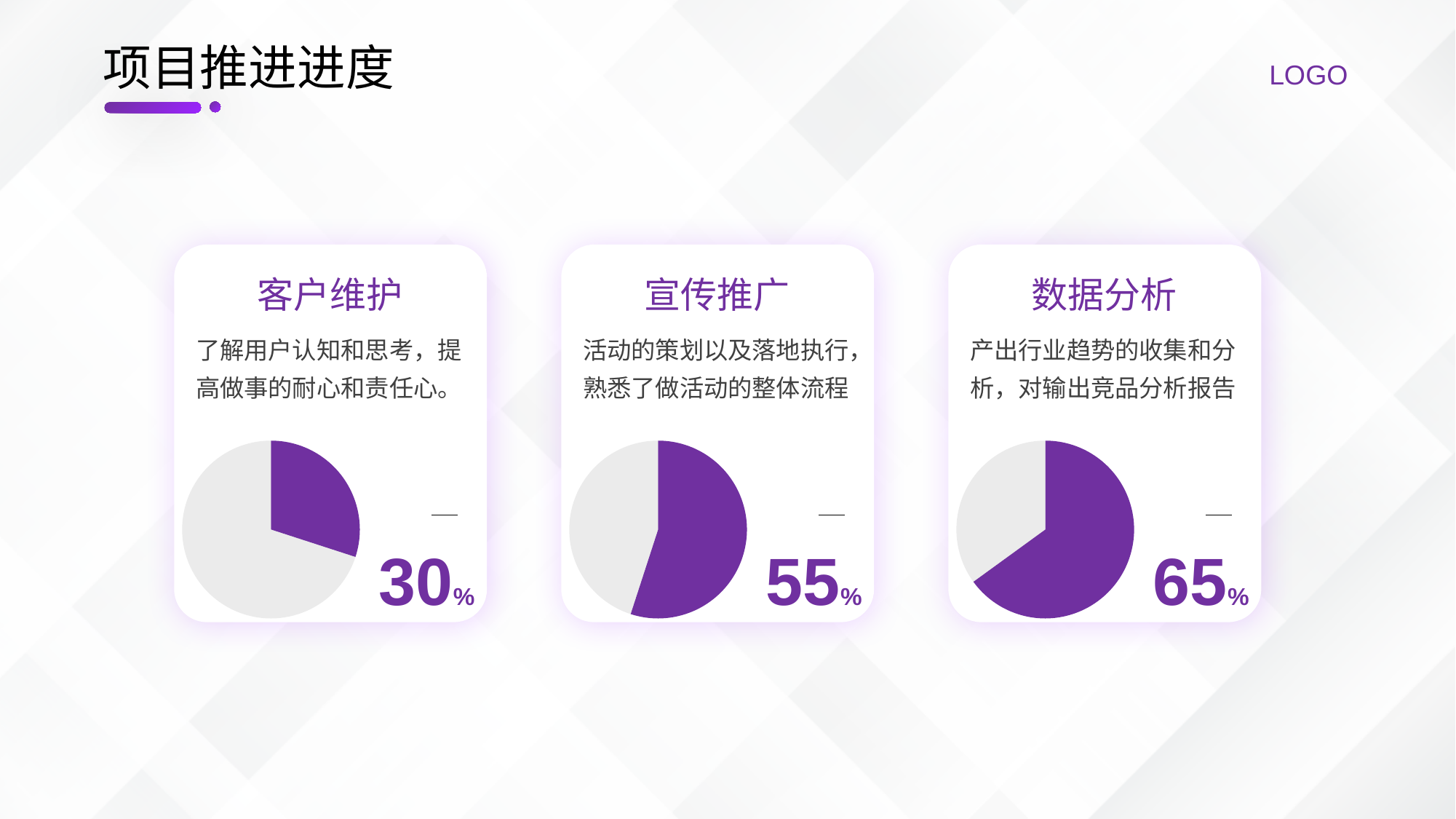

# 项目推进进度

客户维护
宣传推广
数据分析
了解用户认知和思考，提高做事的耐心和责任心。
活动的策划以及落地执行，熟悉了做活动的整体流程
产出行业趋势的收集和分析，对输出竞品分析报告

### Chart

| Category | Supporting text here |
|---|---|
| text 1 | 30.0 |
| text 2 | 70.0 |

### Chart

| Category | Supporting text here |
|---|---|
| text 1 | 55.0 |
| text 2 | 45.0 |

### Chart

| Category | Supporting text here |
|---|---|
| text 1 | 65.0 |
| text 2 | 35.0 |
30%
55%
65%